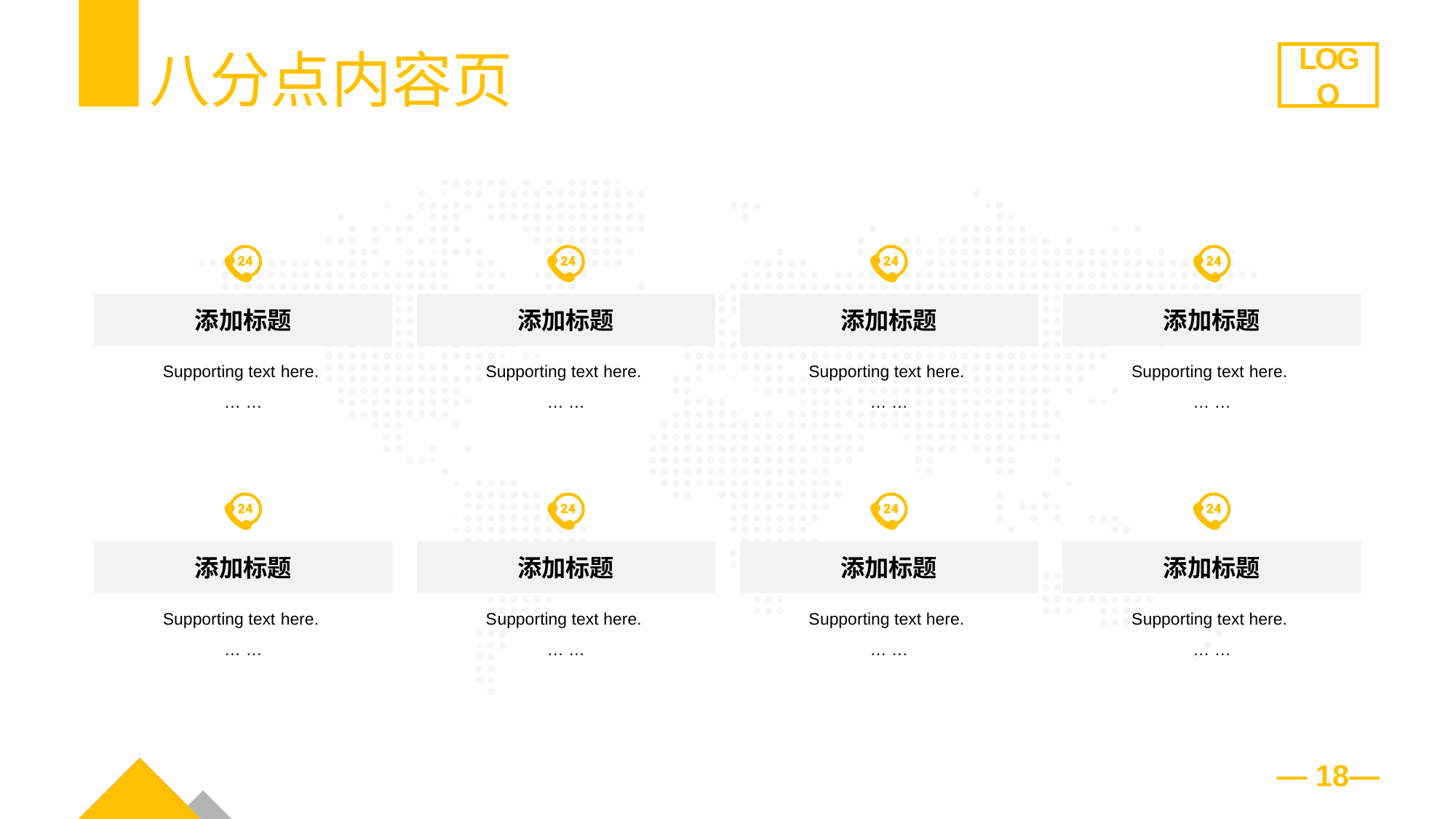

八分点内容页
LOGO

添加标题
Supporting text  here.
… …
添加标题
Supporting text  here.
… …
添加标题
Supporting text  here.
… …
添加标题
Supporting text  here.
… …

添加标题
Supporting text  here.
… …
添加标题
S upporting text here.
… …
添加标题
S upporting text here.
… …
添加标题
S upporting text here.
… …
— 18—